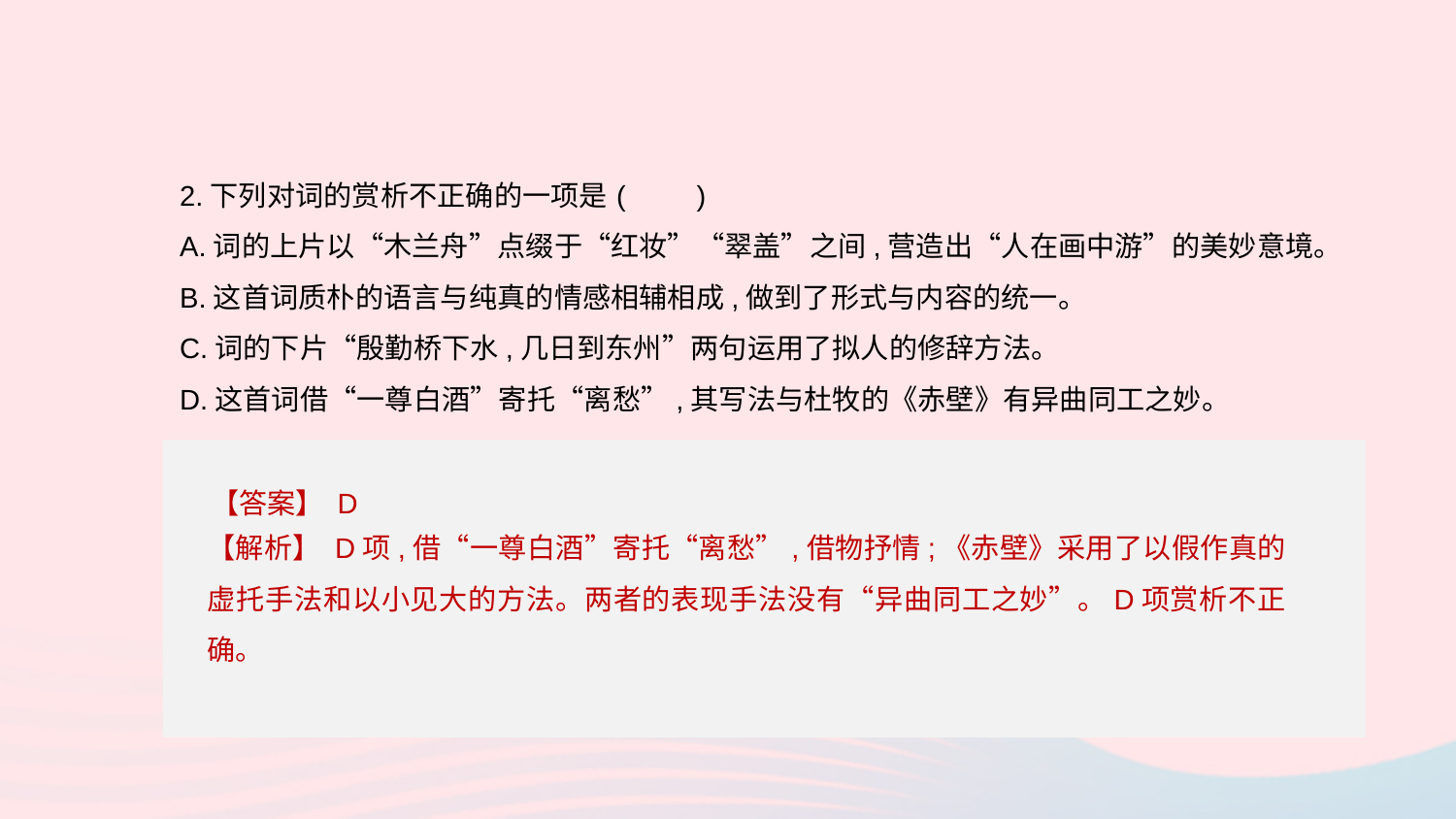

2.下列对词的赏析不正确的一项是	(　　)
A.词的上片以“木兰舟”点缀于“红妆”“翠盖”之间,营造出“人在画中游”的美妙意境。
B.这首词质朴的语言与纯真的情感相辅相成,做到了形式与内容的统一。
C.词的下片“殷勤桥下水,几日到东州”两句运用了拟人的修辞方法。
D.这首词借“一尊白酒”寄托“离愁”,其写法与杜牧的《赤壁》有异曲同工之妙。

【答案】 D
【解析】 D项,借“一尊白酒”寄托“离愁”,借物抒情;《赤壁》采用了以假作真的虚托手法和以小见大的方法。两者的表现手法没有“异曲同工之妙”。D项赏析不正确。